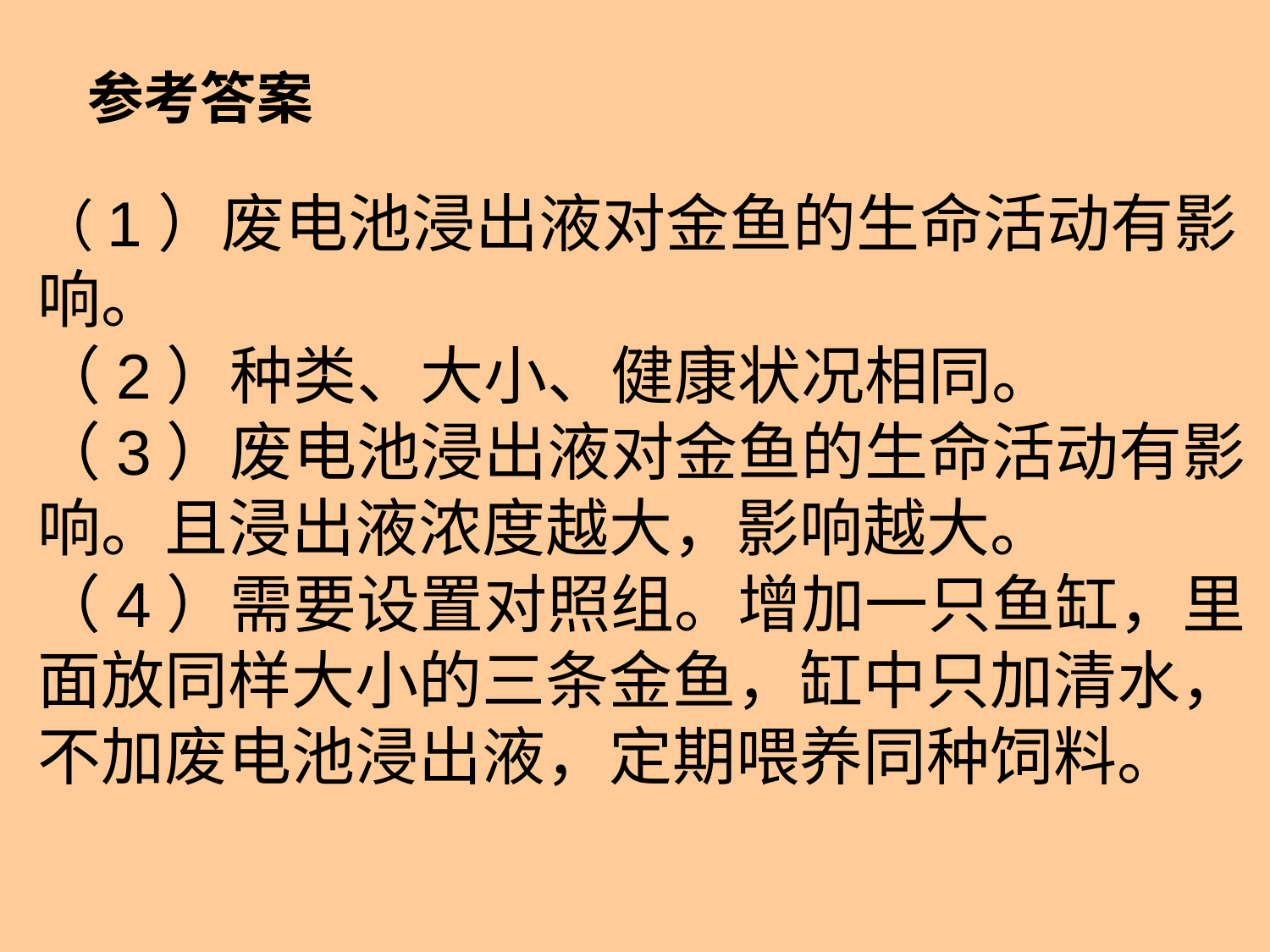

参考答案
（1）废电池浸出液对金鱼的生命活动有影响。
（2）种类、大小、健康状况相同。
（3）废电池浸出液对金鱼的生命活动有影响。且浸出液浓度越大，影响越大。
（4）需要设置对照组。增加一只鱼缸，里面放同样大小的三条金鱼，缸中只加清水，不加废电池浸出液，定期喂养同种饲料。